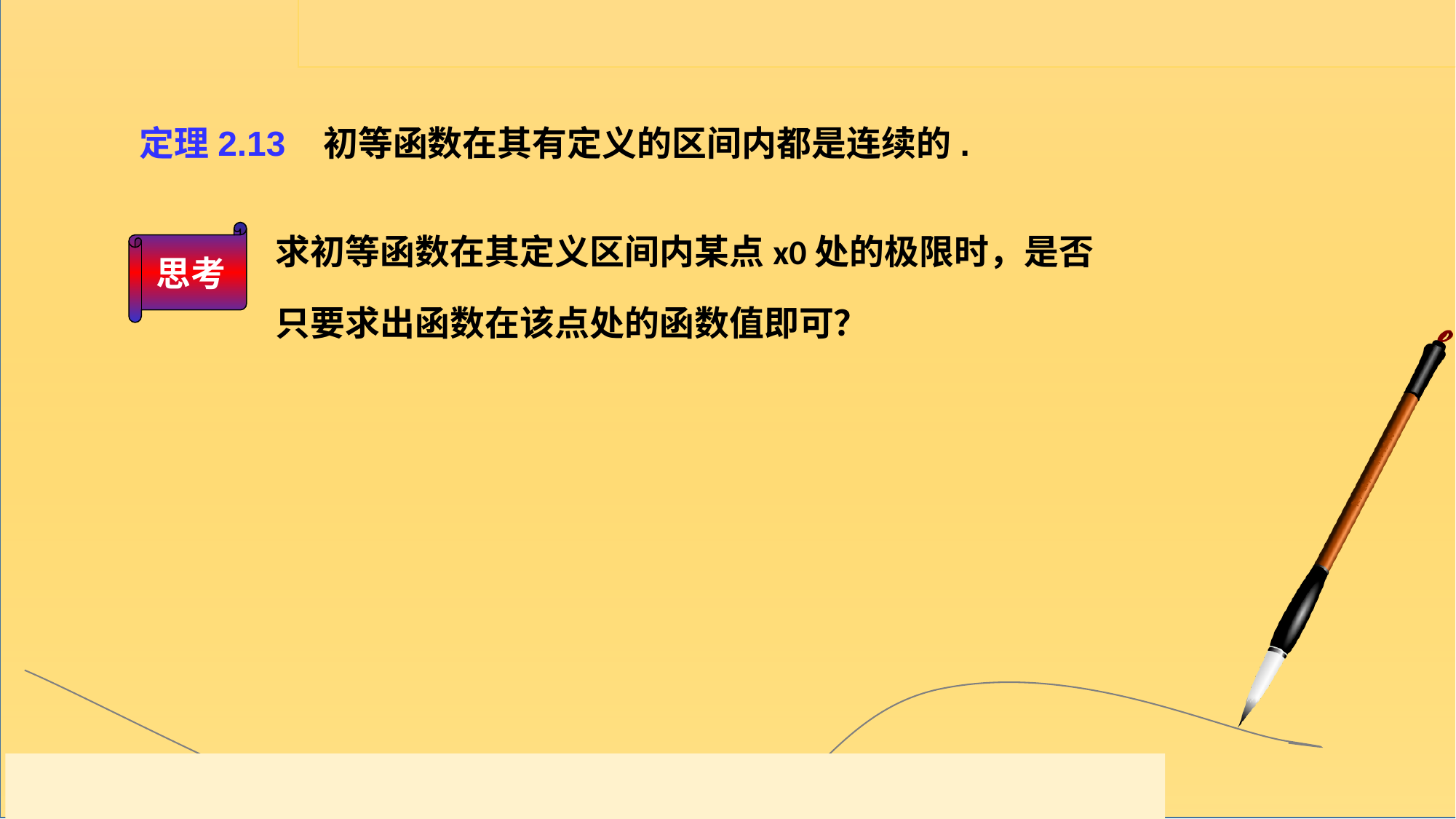

定理2.13   初等函数在其有定义的区间内都是连续的.
求初等函数在其定义区间内某点x0处的极限时，是否只要求出函数在该点处的函数值即可？
思考